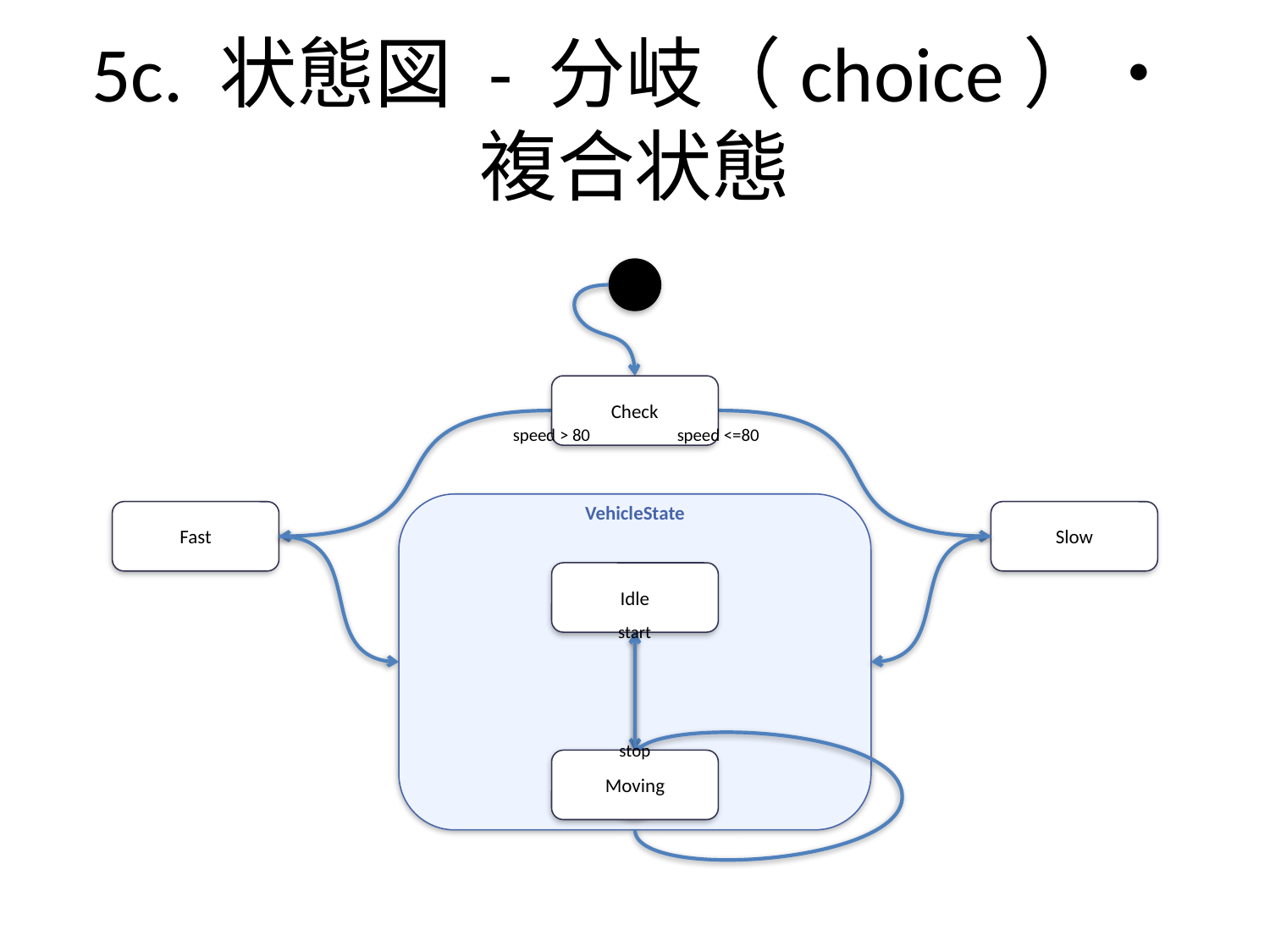

# 5c. 状態図 - 分岐（choice）・複合状態

Check
speed > 80
speed <=80

VehicleState
Fast
Slow
Idle
start
stop
Moving